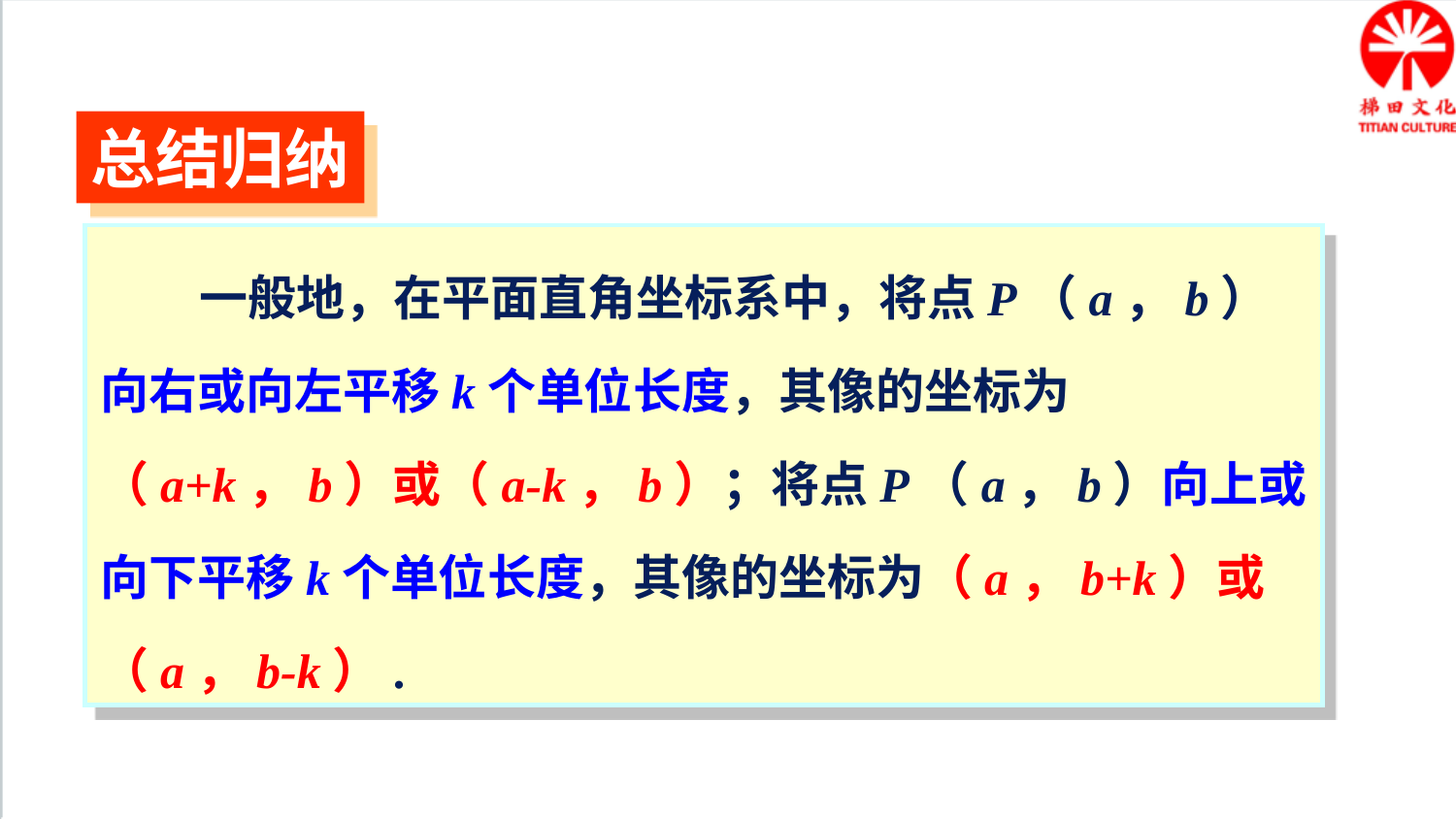

总结归纳
        一般地，在平面直角坐标系中，将点P（a，b）向右或向左平移k个单位长度，其像的坐标为（a+k，b）或（a-k，b）；将点P（a，b）向上或向下平移k个单位长度，其像的坐标为（a，b+k）或（a，b-k）.